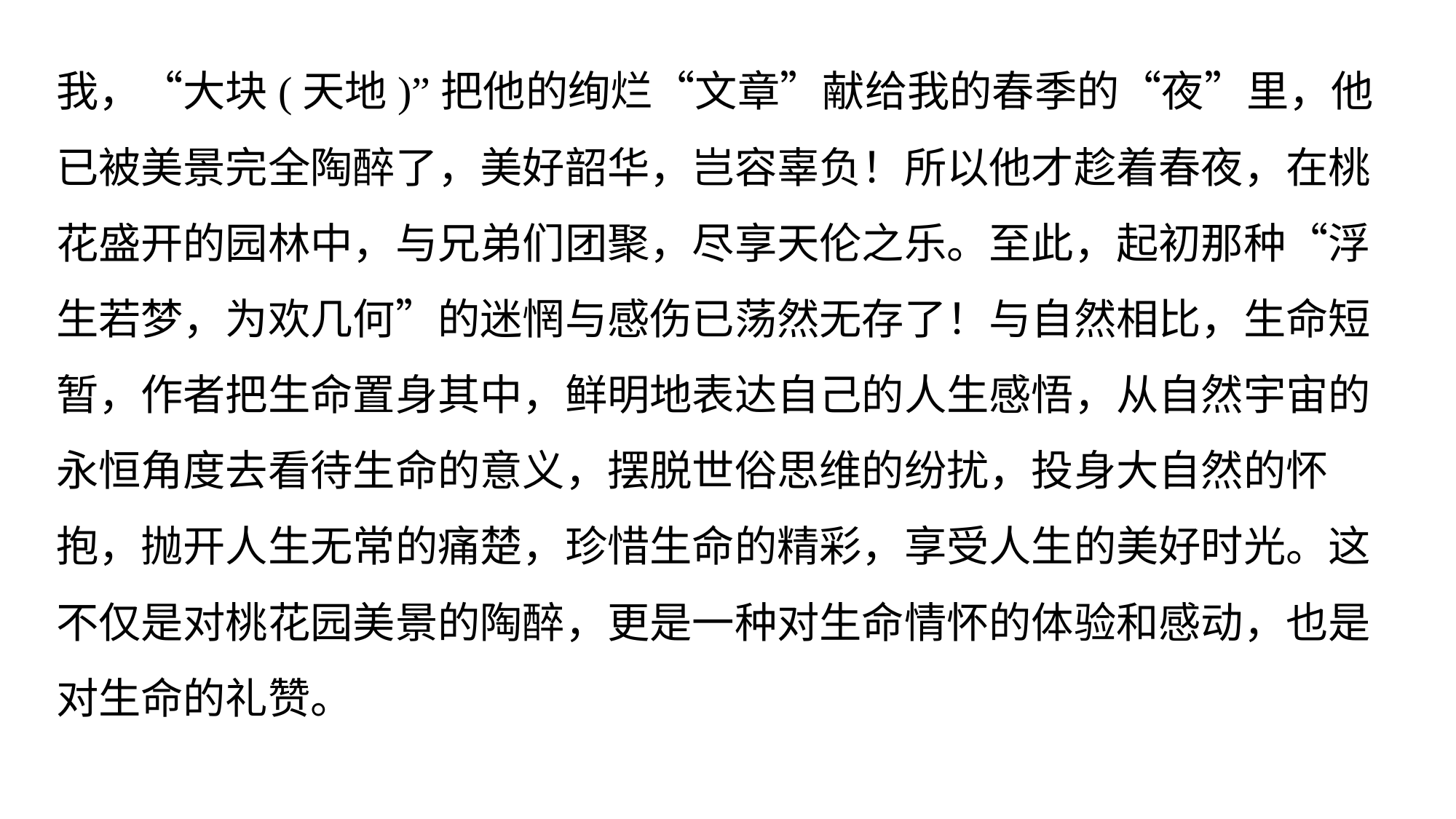

我，“大块(天地)”把他的绚烂“文章”献给我的春季的“夜”里，他已被美景完全陶醉了，美好韶华，岂容辜负！所以他才趁着春夜，在桃花盛开的园林中，与兄弟们团聚，尽享天伦之乐。至此，起初那种“浮生若梦，为欢几何”的迷惘与感伤已荡然无存了！与自然相比，生命短暂，作者把生命置身其中，鲜明地表达自己的人生感悟，从自然宇宙的永恒角度去看待生命的意义，摆脱世俗思维的纷扰，投身大自然的怀抱，抛开人生无常的痛楚，珍惜生命的精彩，享受人生的美好时光。这不仅是对桃花园美景的陶醉，更是一种对生命情怀的体验和感动，也是对生命的礼赞。